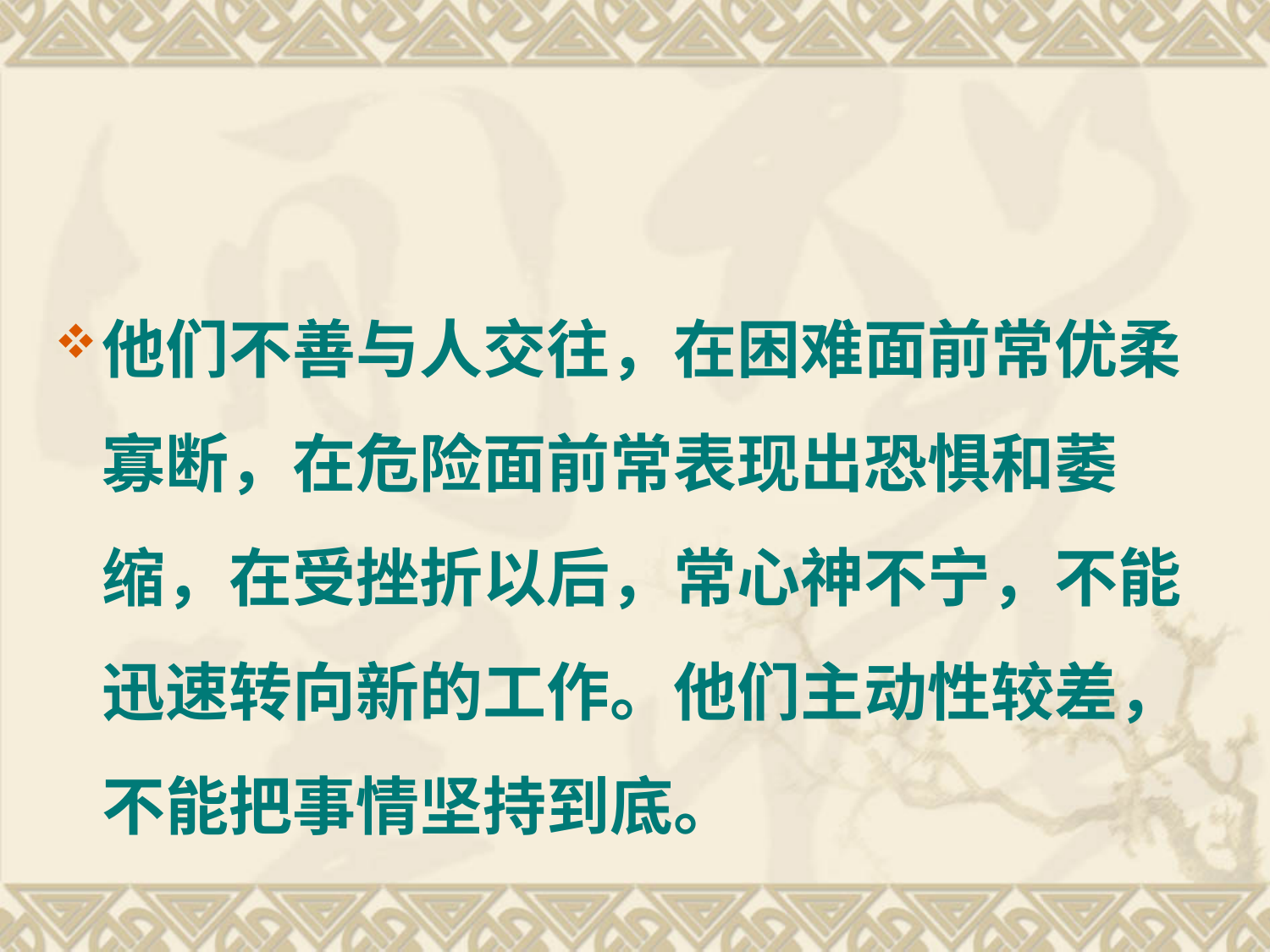

#
他们不善与人交往，在困难面前常优柔寡断，在危险面前常表现出恐惧和萎缩，在受挫折以后，常心神不宁，不能迅速转向新的工作。他们主动性较差，不能把事情坚持到底。